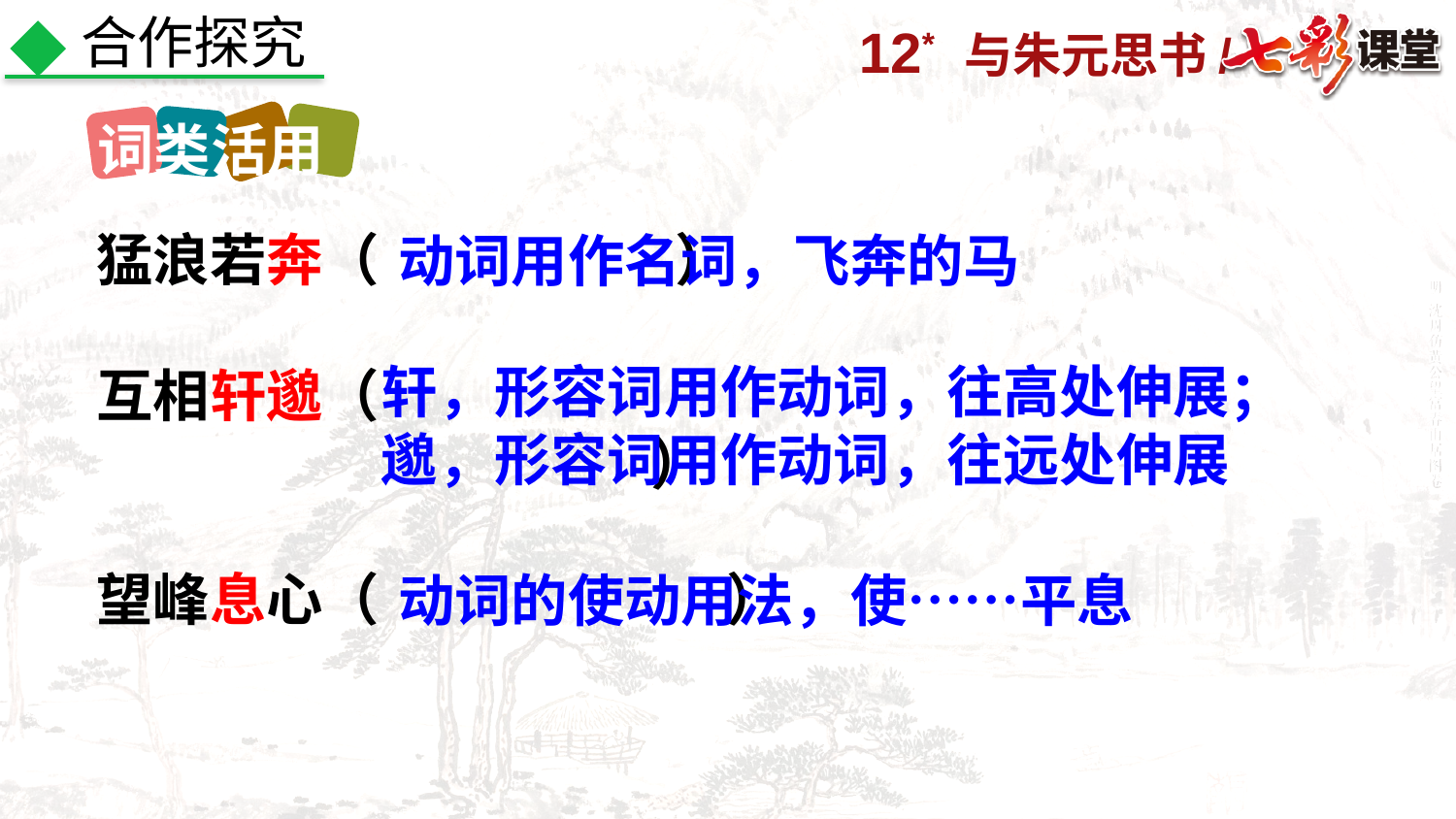

合作探究

词类活用

猛浪若奔（                       ）

互相轩邈（
                                          ）

望峰息心（                           ）
动词用作名词，飞奔的马
轩，形容词用作动词，往高处伸展；邈，形容词用作动词，往远处伸展
动词的使动用法，使……平息